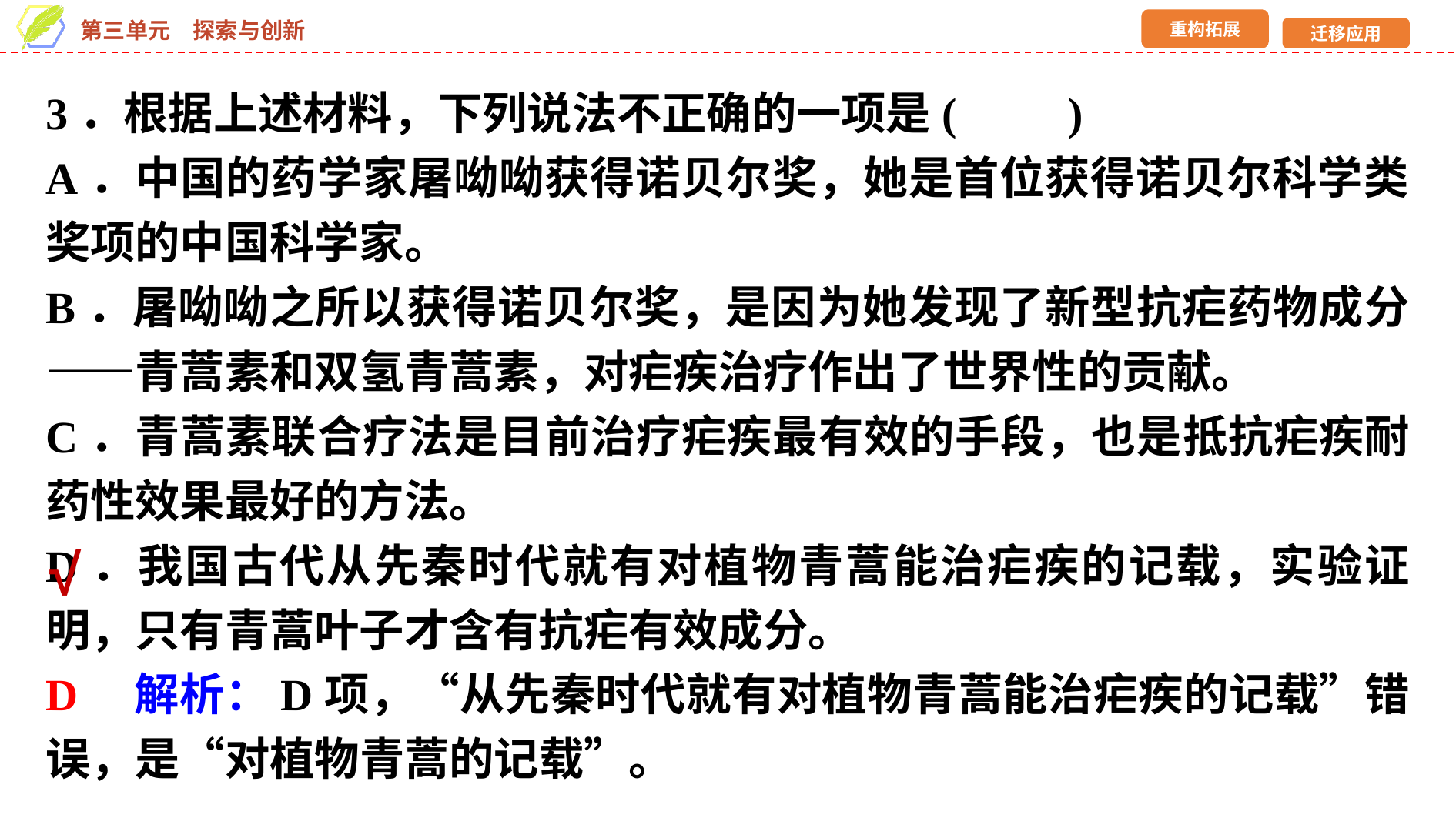

3．根据上述材料，下列说法不正确的一项是(　　)
A．中国的药学家屠呦呦获得诺贝尔奖，她是首位获得诺贝尔科学类奖项的中国科学家。
B．屠呦呦之所以获得诺贝尔奖，是因为她发现了新型抗疟药物成分——青蒿素和双氢青蒿素，对疟疾治疗作出了世界性的贡献。
C．青蒿素联合疗法是目前治疗疟疾最有效的手段，也是抵抗疟疾耐药性效果最好的方法。
D．我国古代从先秦时代就有对植物青蒿能治疟疾的记载，实验证明，只有青蒿叶子才含有抗疟有效成分。
D　解析：D项，“从先秦时代就有对植物青蒿能治疟疾的记载”错误，是“对植物青蒿的记载”。
√